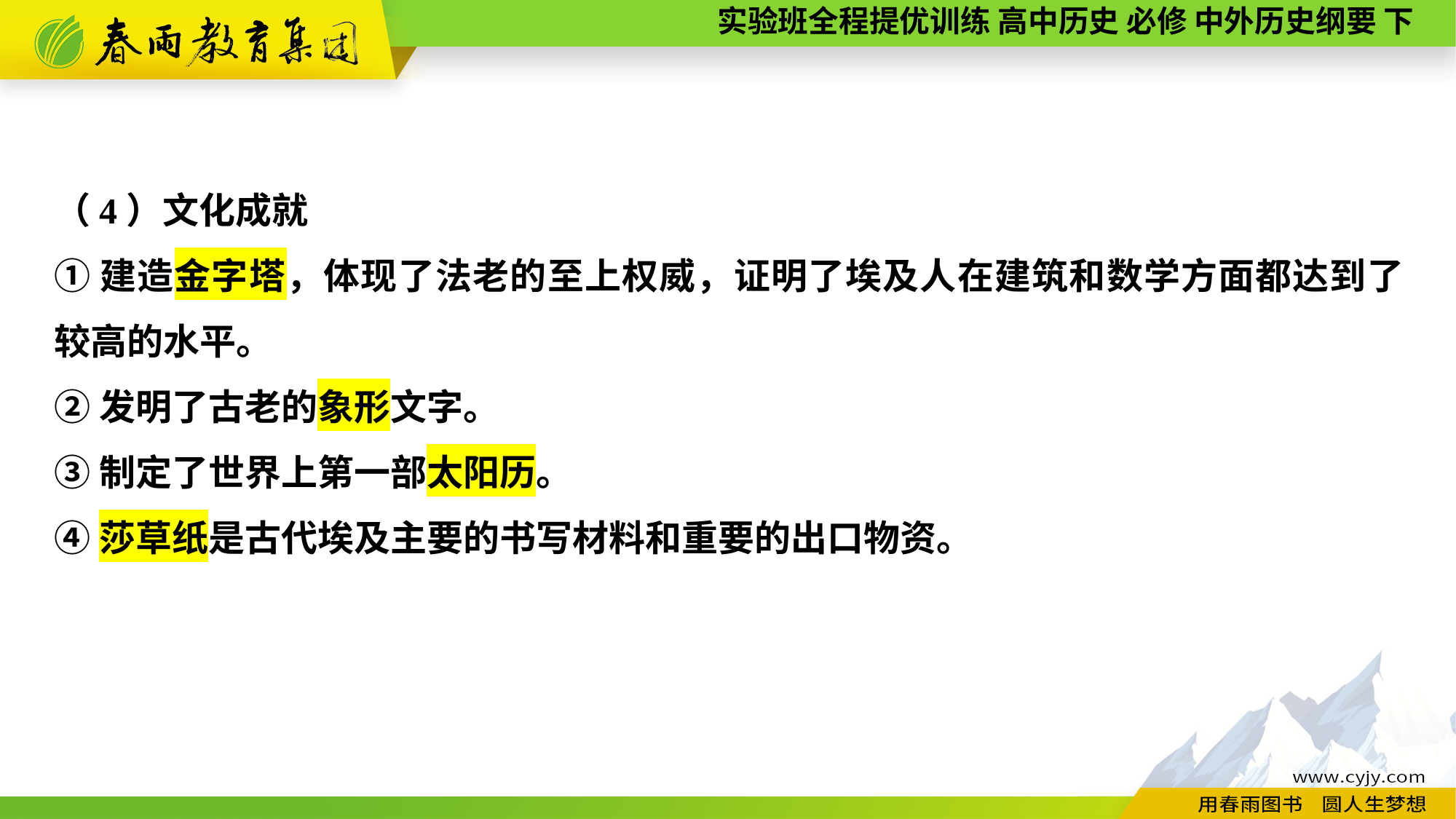

（4）文化成就
①建造金字塔，体现了法老的至上权威，证明了埃及人在建筑和数学方面都达到了较高的水平。
②发明了古老的象形文字。
③制定了世界上第一部太阳历。
④莎草纸是古代埃及主要的书写材料和重要的出口物资。